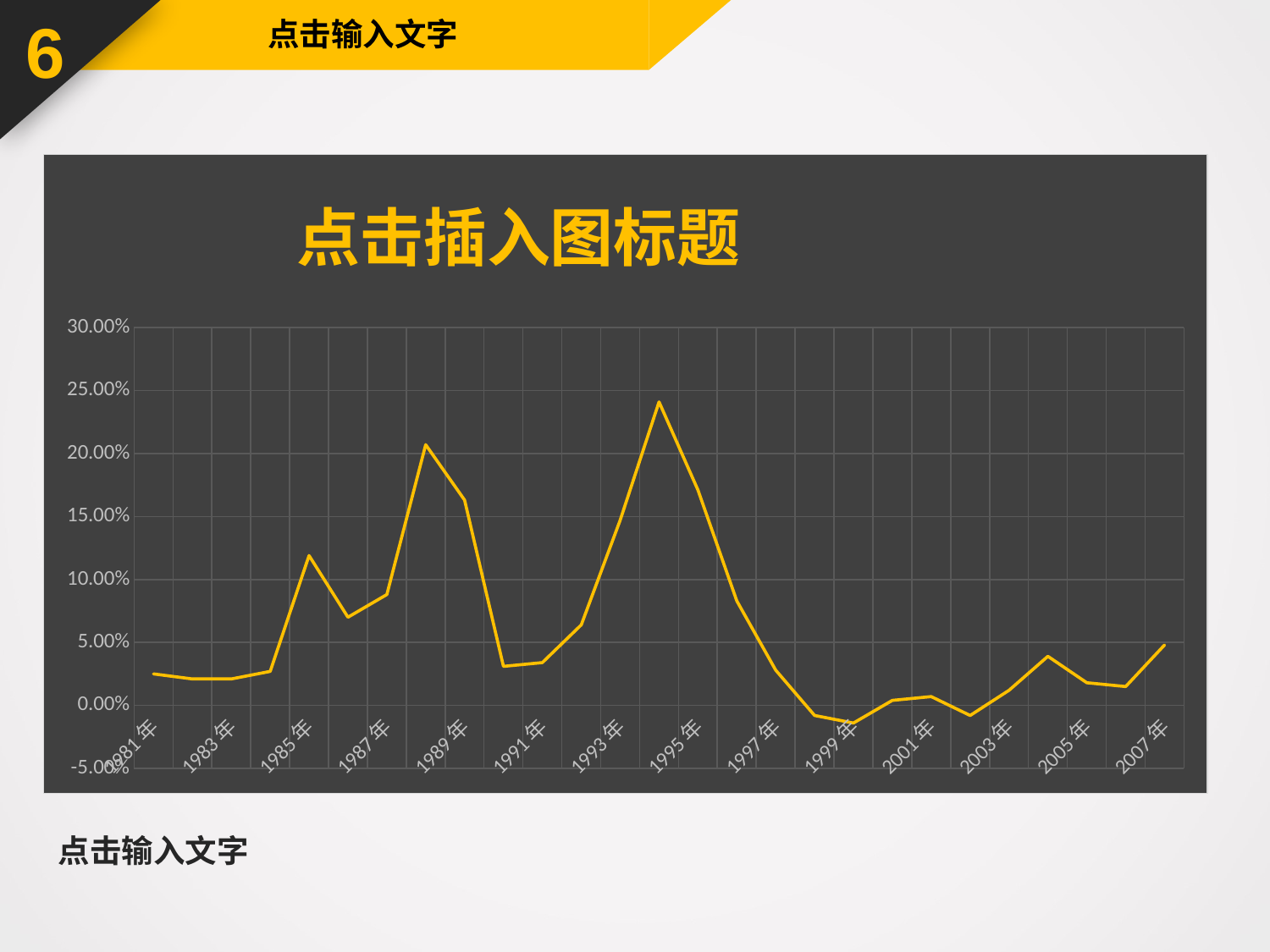

6
点击输入文字

### Chart: 点击插入图标题

| Category | 通胀率 |
|---|---|
| 1981年 | 0.025000000000000015 |
| 1982年 | 0.021000000000000015 |
| 1983年 | 0.021000000000000015 |
| 1984年 | 0.027000000000000024 |
| 1985年 | 0.119 |
| 1986年 | 0.07000000000000003 |
| 1987年 | 0.08800000000000006 |
| 1988年 | 0.20700000000000007 |
| 1989年 | 0.1630000000000001 |
| 1990年 | 0.031000000000000024 |
| 1991年 | 0.034 |
| 1992年 | 0.06400000000000004 |
| 1993年 | 0.14700000000000008 |
| 1994年 | 0.24100000000000008 |
| 1995年 | 0.171 |
| 1996年 | 0.08300000000000006 |
| 1997年 | 0.02800000000000001 |
| 1998年 | -0.008000000000000007 |
| 1999年 | -0.014000000000000005 |
| 2000年 | 0.004000000000000003 |
| 2001年 | 0.007000000000000005 |
| 2002年 | -0.008000000000000007 |
| 2003年 | 0.012000000000000007 |
| 2004年 | 0.03900000000000002 |
| 2005年 | 0.01800000000000001 |
| 2006年 | 0.014999999999999998 |
| 2007年 | 0.04800000000000003 |
点击输入文字